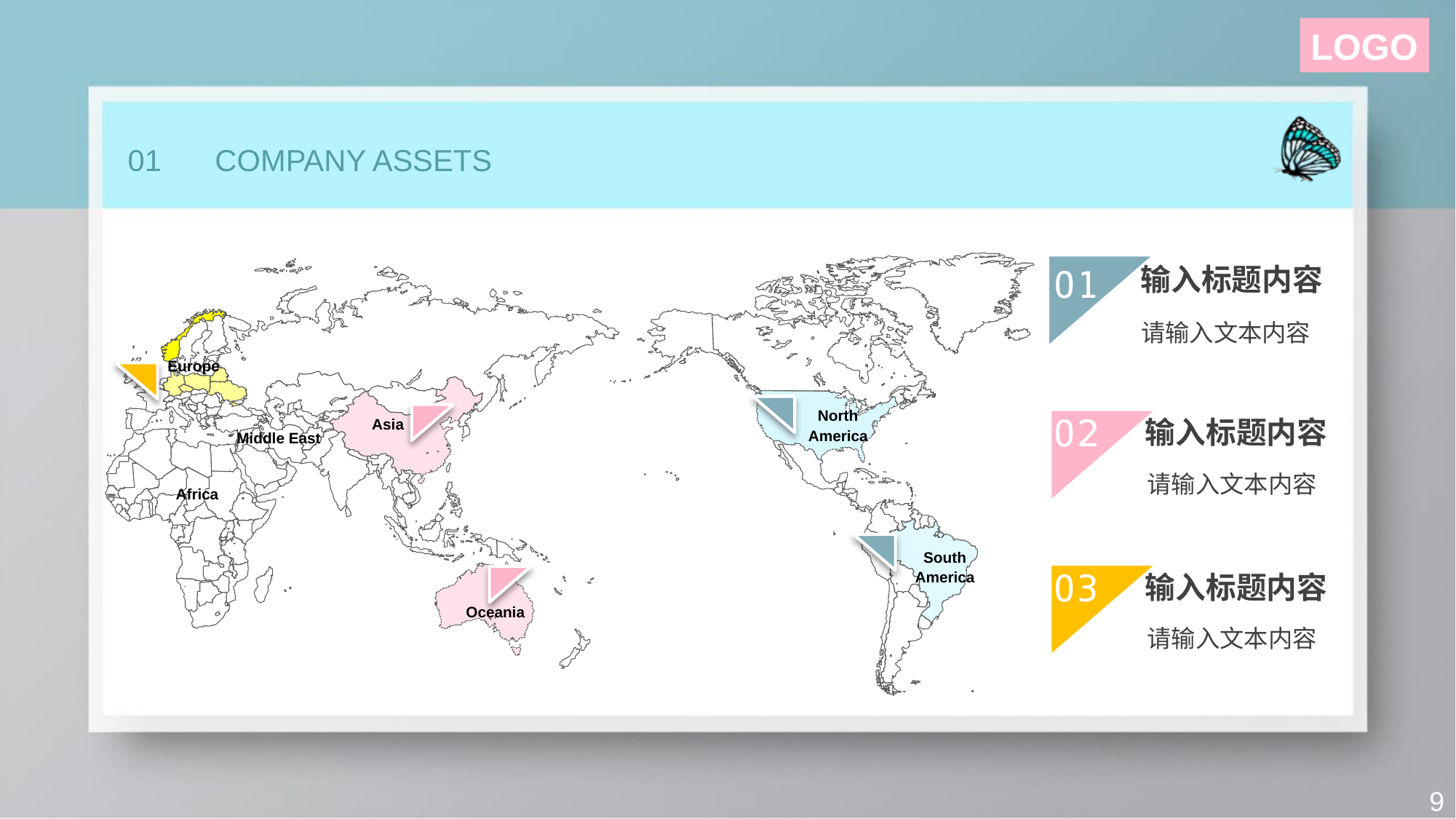

01
输入标题内容
请输入文本内容
Europe

North
America

South
America

Asia

02
输入标题内容
请输入文本内容
Middle East
Africa

03
输入标题内容
请输入文本内容

Oceania
9